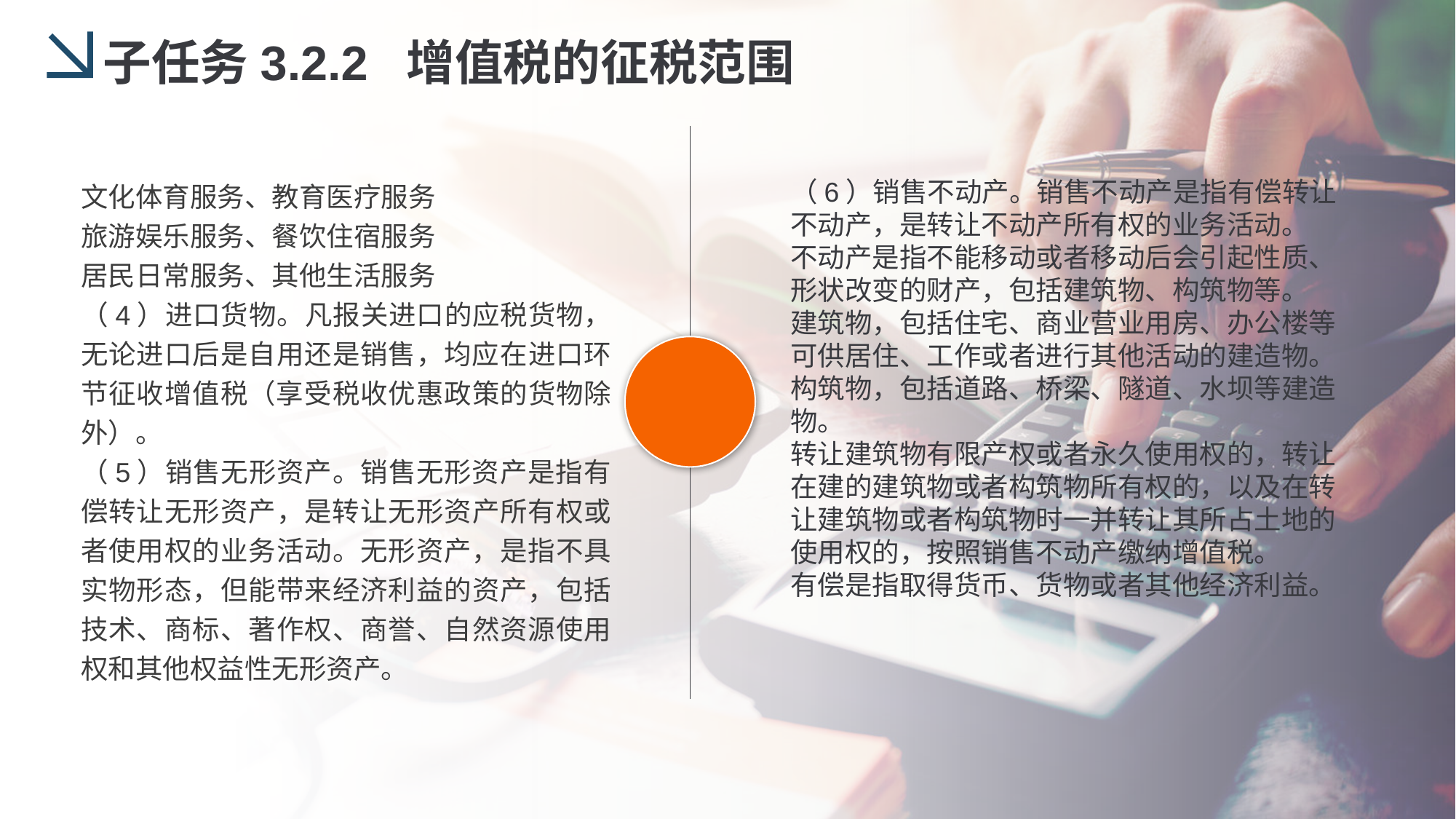

子任务3.2.2  增值税的征税范围

文化体育服务、教育医疗服务
旅游娱乐服务、餐饮住宿服务
居民日常服务、其他生活服务
（4）进口货物。凡报关进口的应税货物，无论进口后是自用还是销售，均应在进口环节征收增值税（享受税收优惠政策的货物除外）。
（5）销售无形资产。销售无形资产是指有偿转让无形资产，是转让无形资产所有权或者使用权的业务活动。无形资产，是指不具实物形态，但能带来经济利益的资产，包括技术、商标、著作权、商誉、自然资源使用权和其他权益性无形资产。

（6）销售不动产。销售不动产是指有偿转让不动产，是转让不动产所有权的业务活动。
不动产是指不能移动或者移动后会引起性质、形状改变的财产，包括建筑物、构筑物等。
建筑物，包括住宅、商业营业用房、办公楼等可供居住、工作或者进行其他活动的建造物。
构筑物，包括道路、桥梁、隧道、水坝等建造物。
转让建筑物有限产权或者永久使用权的，转让在建的建筑物或者构筑物所有权的，以及在转让建筑物或者构筑物时一并转让其所占土地的使用权的，按照销售不动产缴纳增值税。
有偿是指取得货币、货物或者其他经济利益。